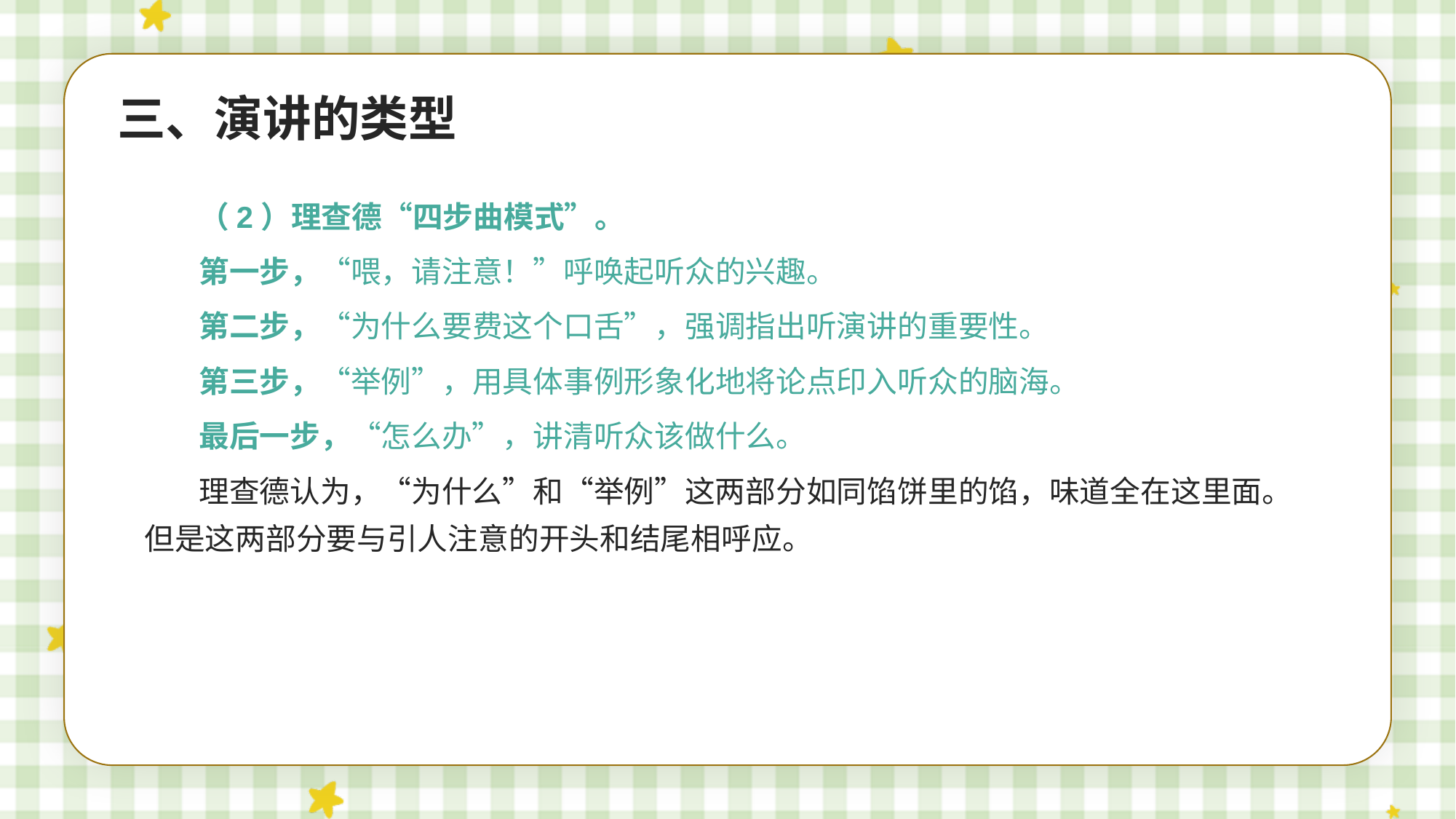

三、演讲的类型
（2）理查德“四步曲模式”。
第一步，“喂，请注意！”呼唤起听众的兴趣。
第二步，“为什么要费这个口舌”，强调指出听演讲的重要性。
第三步，“举例”，用具体事例形象化地将论点印入听众的脑海。
最后一步，“怎么办”，讲清听众该做什么。
理查德认为，“为什么”和“举例”这两部分如同馅饼里的馅，味道全在这里面。但是这两部分要与引人注意的开头和结尾相呼应。